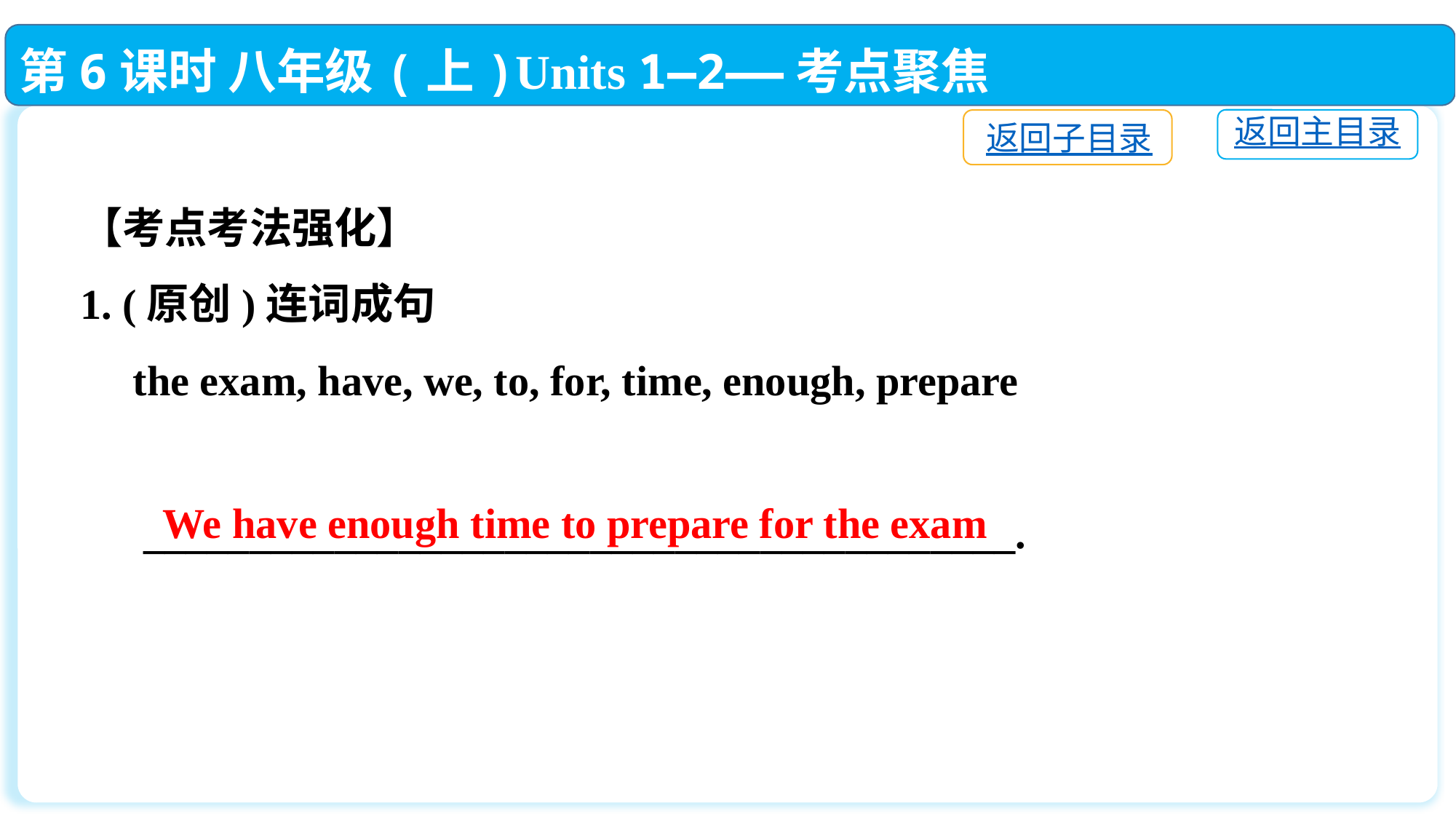

第6课时 八年级(上)Units 1—2——考点聚焦

返回主目录

返回子目录
【考点考法强化】
1. (原创)连词成句
     the exam, have, we, to, for, time, enough, prepare

      _________________________________________.

We have enough time to prepare for the exam